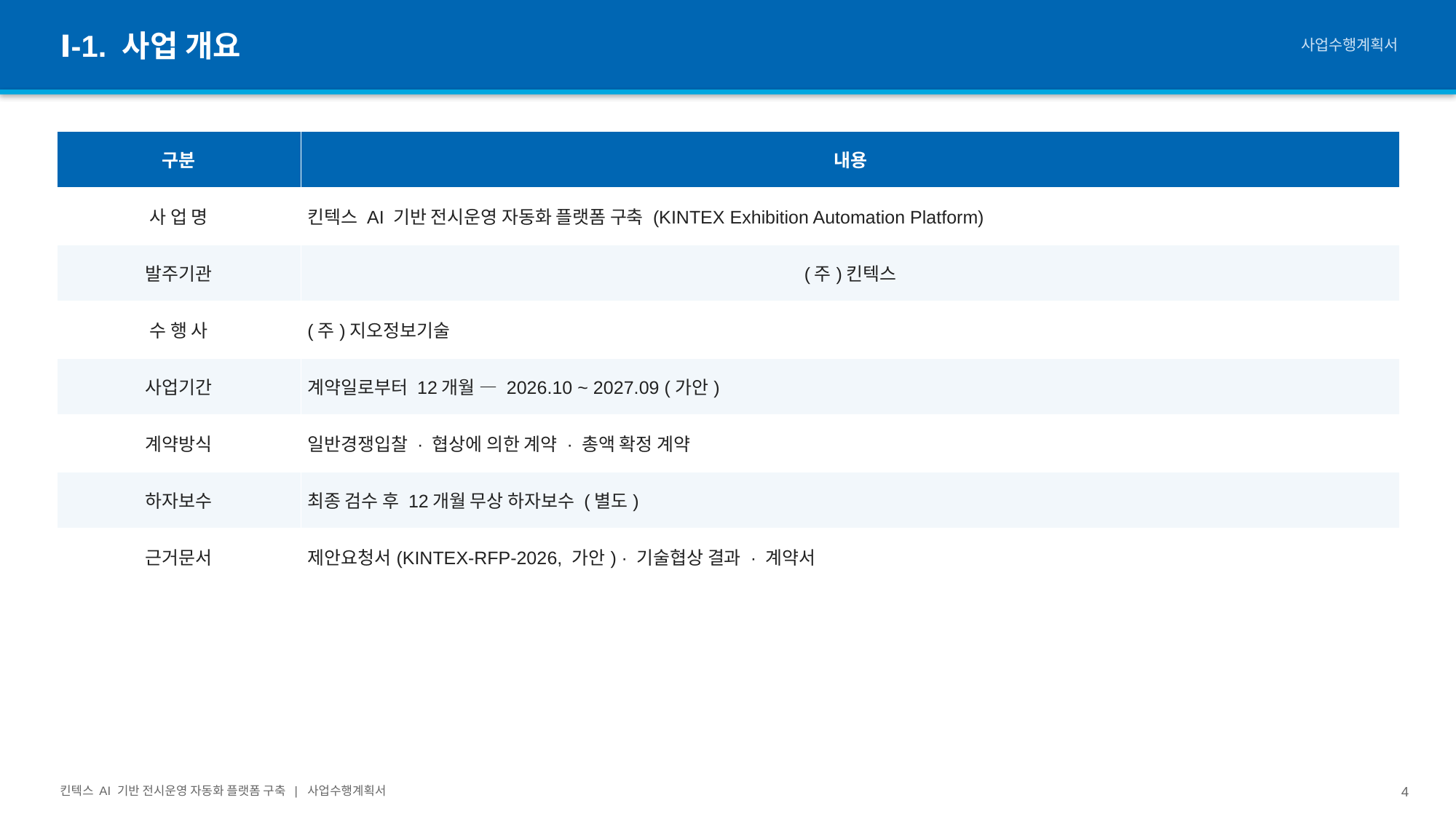

Ⅰ-1. 사업 개요
사업수행계획서

| 구분 | 내용 |
| --- | --- |
| 사 업 명 | 킨텍스 AI 기반 전시운영 자동화 플랫폼 구축 (KINTEX Exhibition Automation Platform) |
| 발주기관 | (주)킨텍스 |
| 수 행 사 | (주)지오정보기술 |
| 사업기간 | 계약일로부터 12개월 — 2026.10 ~ 2027.09 (가안) |
| 계약방식 | 일반경쟁입찰 · 협상에 의한 계약 · 총액 확정 계약 |
| 하자보수 | 최종 검수 후 12개월 무상 하자보수 (별도) |
| 근거문서 | 제안요청서(KINTEX-RFP-2026, 가안) · 기술협상 결과 · 계약서 |
킨텍스 AI 기반 전시운영 자동화 플랫폼 구축  |  사업수행계획서
4